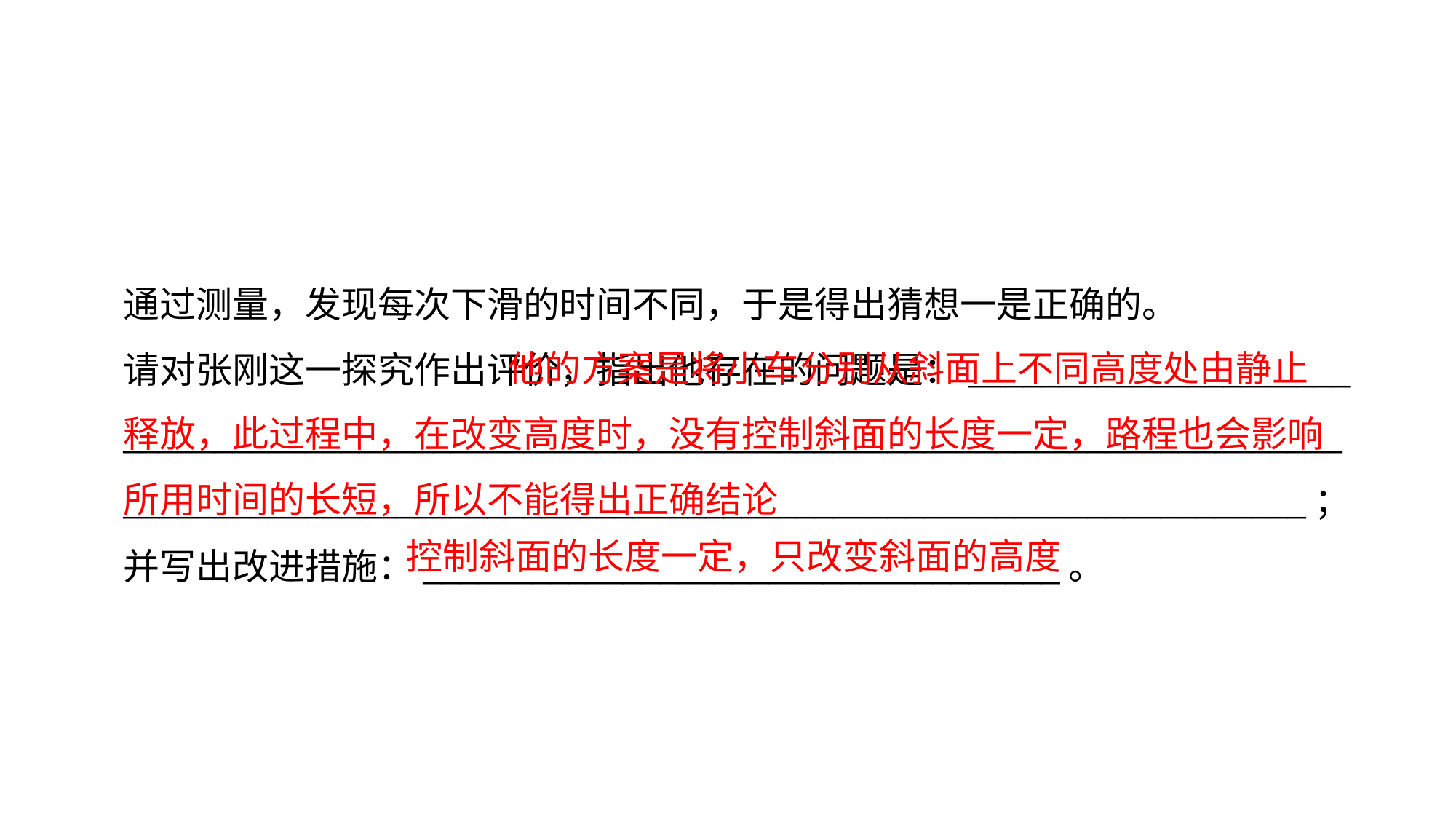

通过测量，发现每次下滑的时间不同，于是得出猜想一是正确的。
请对张刚这一探究作出评价，指出他存在的问题是：_____________________
___________________________________________________________________
_________________________________________________________________；
并写出改进措施：___________________________________。

                                              他的方案是将小车分别从斜面上不同高度处由静止释放，此过程中，在改变高度时，没有控制斜面的长度一定，路程也会影响所用时间的长短，所以不能得出正确结论
控制斜面的长度一定，只改变斜面的高度